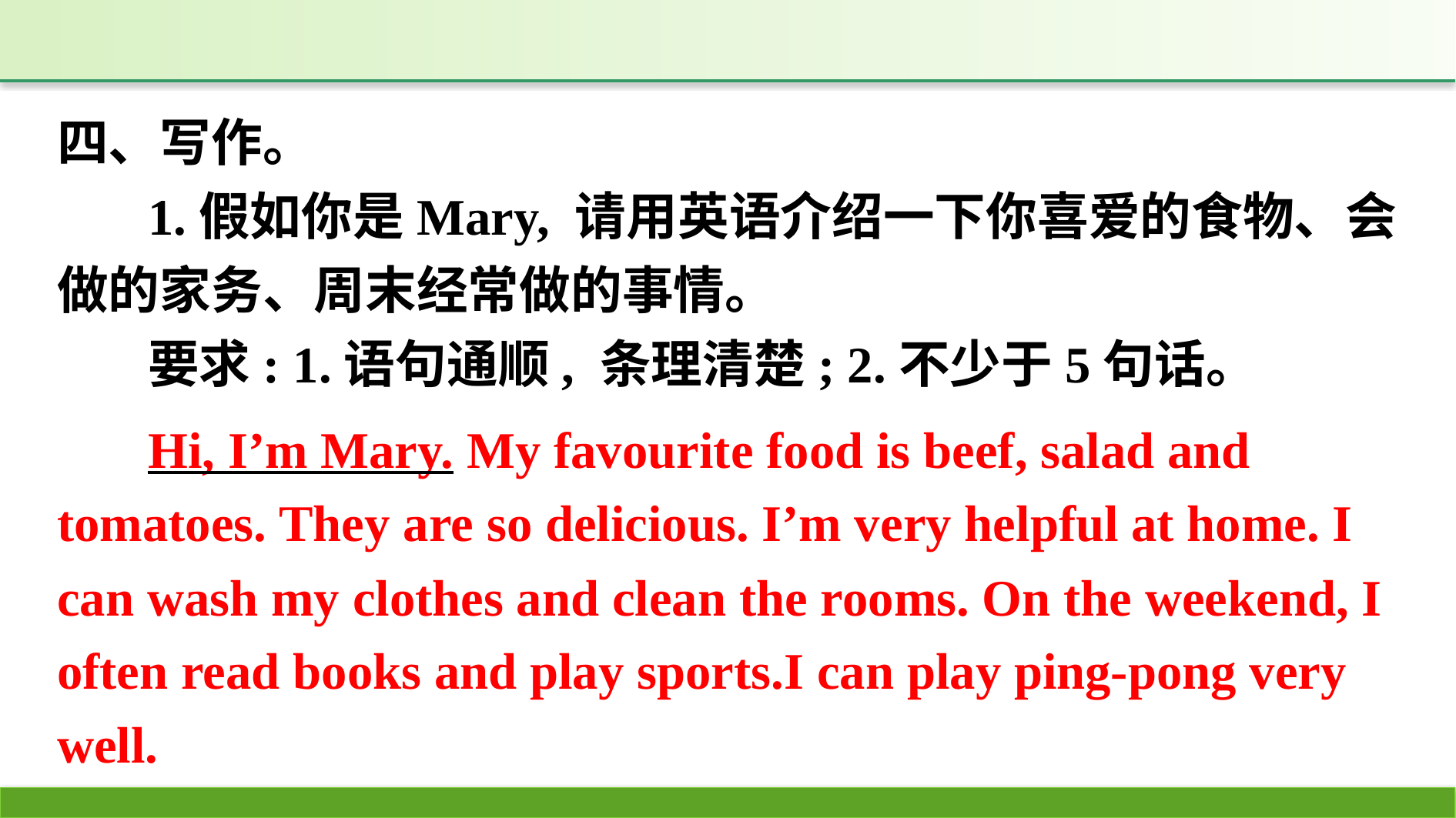

四、写作。
1.假如你是Mary, 请用英语介绍一下你喜爱的食物、会做的家务、周末经常做的事情。
要求: 1.语句通顺, 条理清楚; 2.不少于5句话。
Hi, I’m Mary. My favourite food is beef, salad and tomatoes. They are so delicious. I’m very helpful at home. I can wash my clothes and clean the rooms. On the weekend, I often read books and play sports.I can play ping-pong very well.